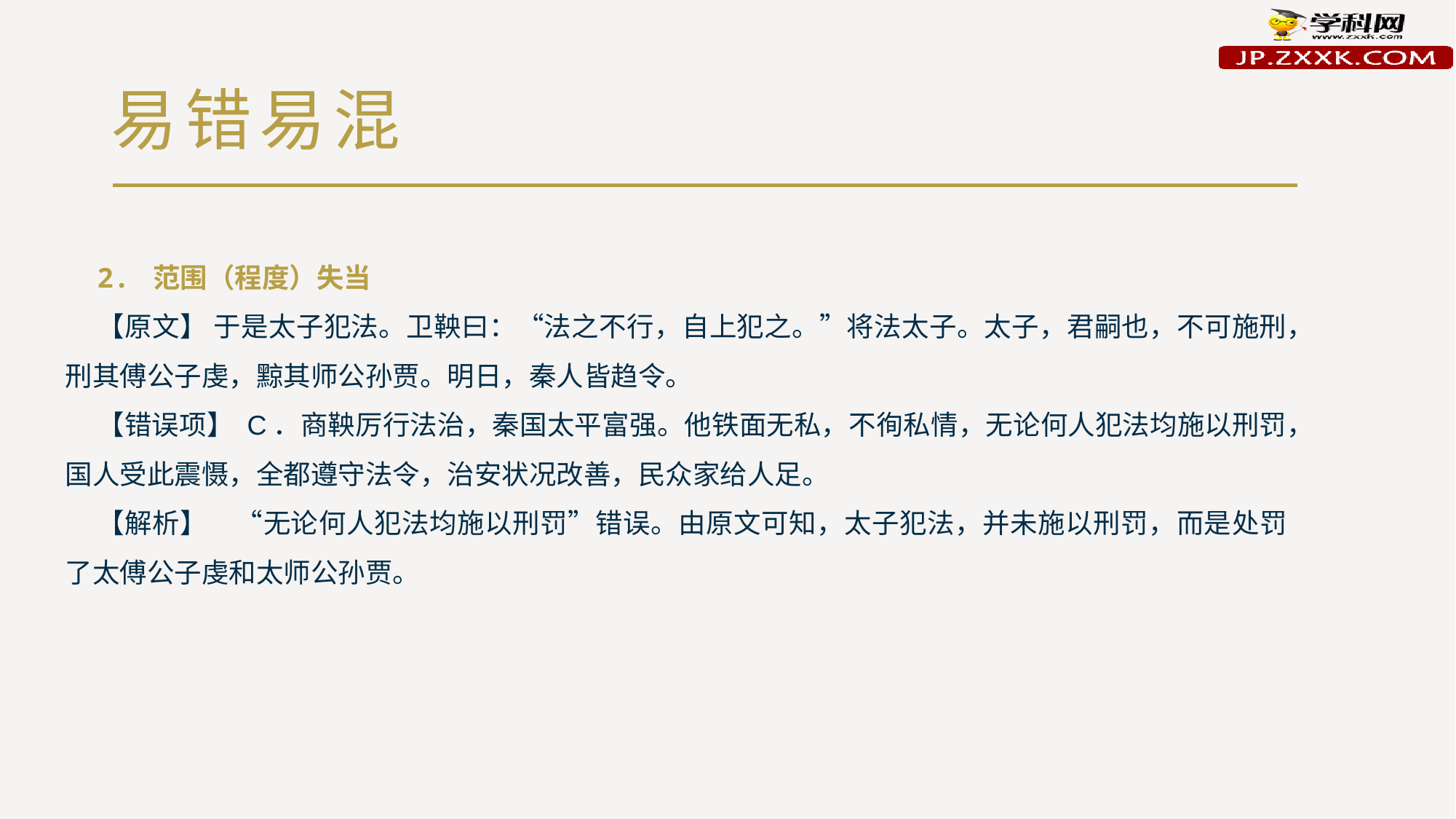

# 易错易混
2. 范围（程度）失当
【原文】 于是太子犯法。卫鞅曰：“法之不行，自上犯之。”将法太子。太子，君嗣也，不可施刑，刑其傅公子虔，黥其师公孙贾。明日，秦人皆趋令。
【错误项】 C．商鞅厉行法治，秦国太平富强。他铁面无私，不徇私情，无论何人犯法均施以刑罚，国人受此震慑，全都遵守法令，治安状况改善，民众家给人足。
【解析】　“无论何人犯法均施以刑罚”错误。由原文可知，太子犯法，并未施以刑罚，而是处罚了太傅公子虔和太师公孙贾。